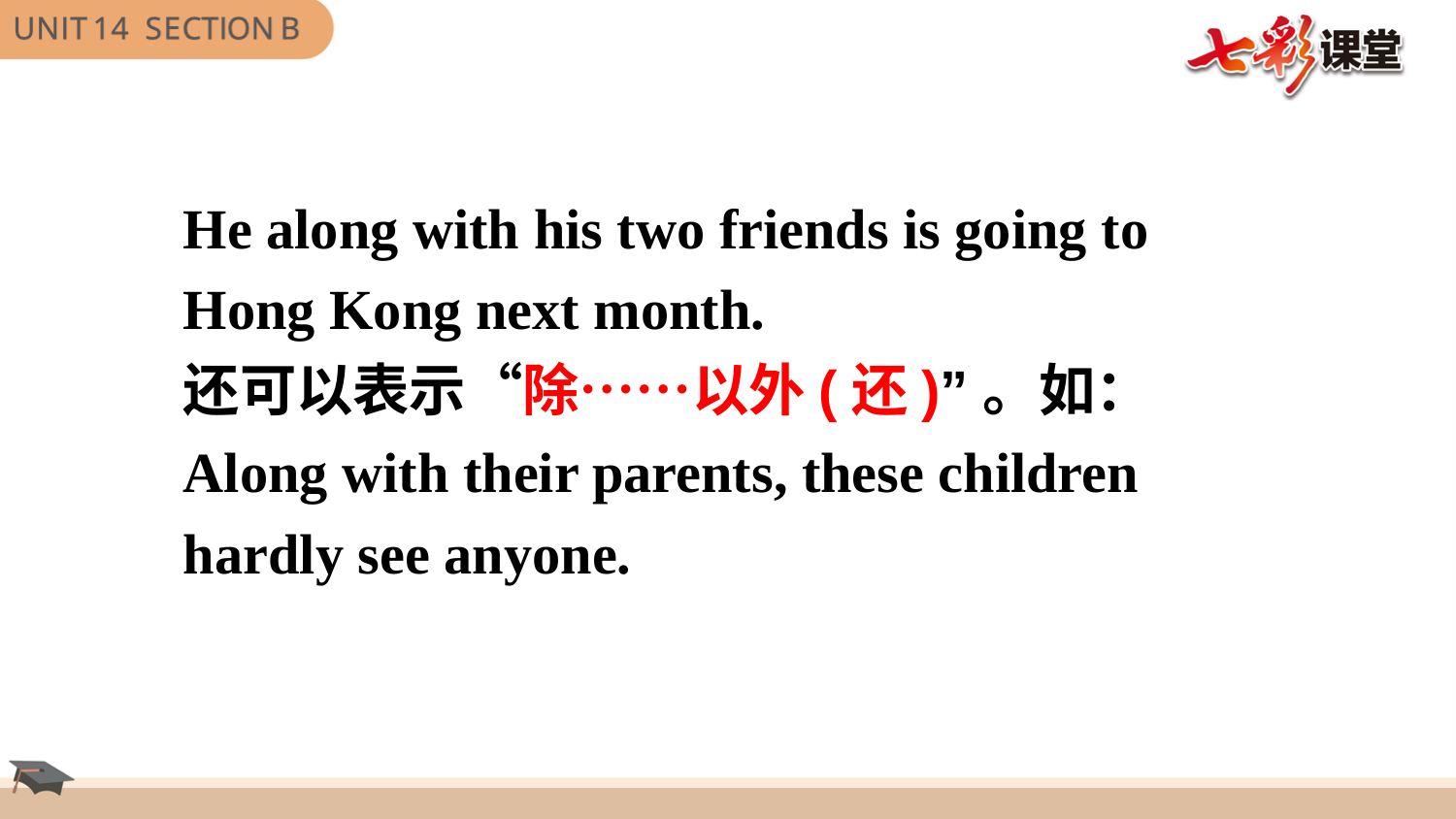

He along with his two friends is going to
Hong Kong next month.
还可以表示“除……以外(还)”。如：
Along with their parents, these children
hardly see anyone.